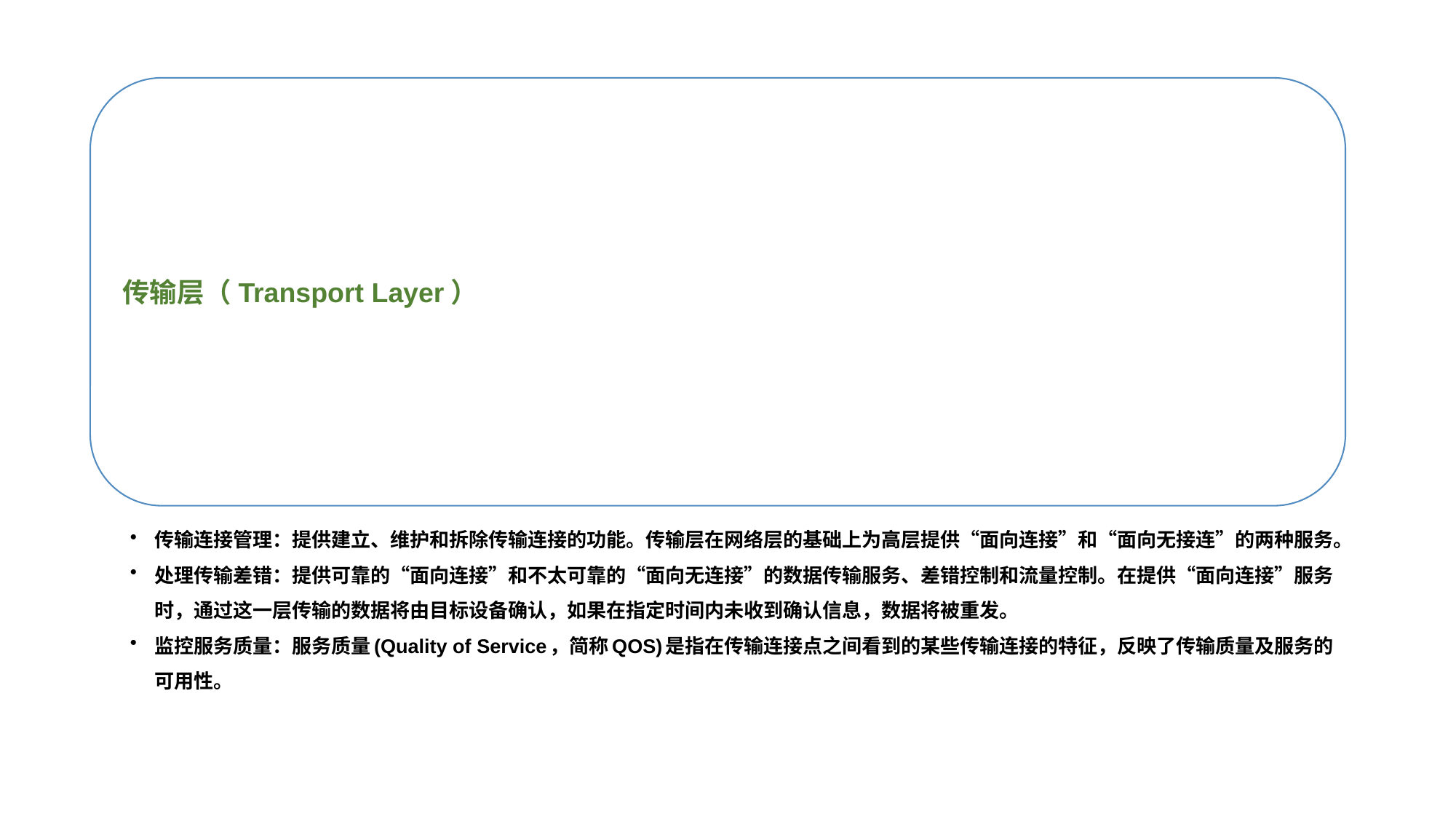

传输层（Transport Layer）
传输连接管理：提供建立、维护和拆除传输连接的功能。传输层在网络层的基础上为高层提供“面向连接”和“面向无接连”的两种服务。
处理传输差错：提供可靠的“面向连接”和不太可靠的“面向无连接”的数据传输服务、差错控制和流量控制。在提供“面向连接”服务时，通过这一层传输的数据将由目标设备确认，如果在指定时间内未收到确认信息，数据将被重发。
监控服务质量：服务质量(Quality of Service，简称QOS)是指在传输连接点之间看到的某些传输连接的特征，反映了传输质量及服务的可用性。